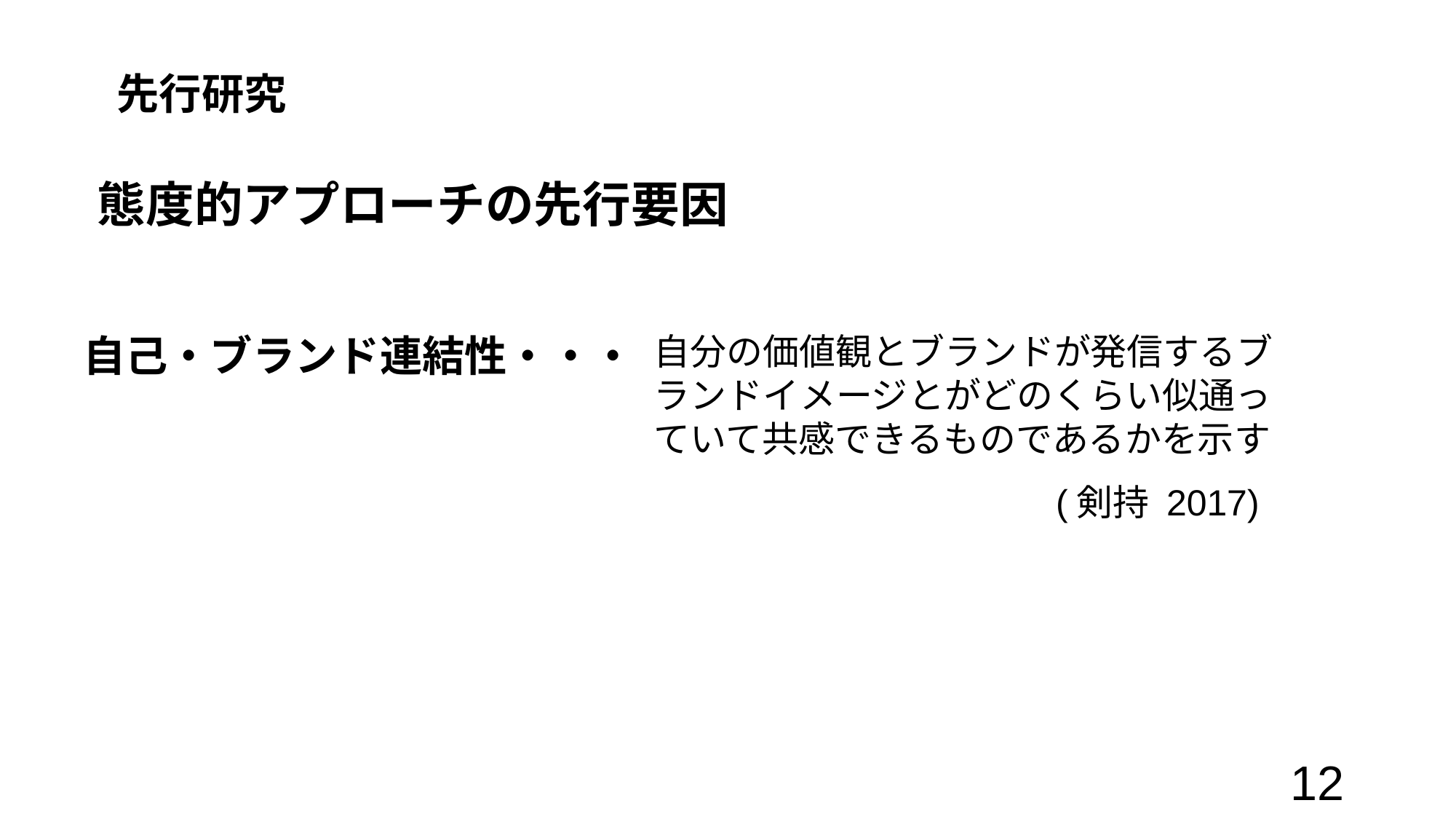

先行研究
 態度的アプローチの先行要因
自己・ブランド連結性・・・

自分の価値観とブランドが発信するブランドイメージとがどのくらい似通っていて共感できるものであるかを示す
(剣持 2017)
12